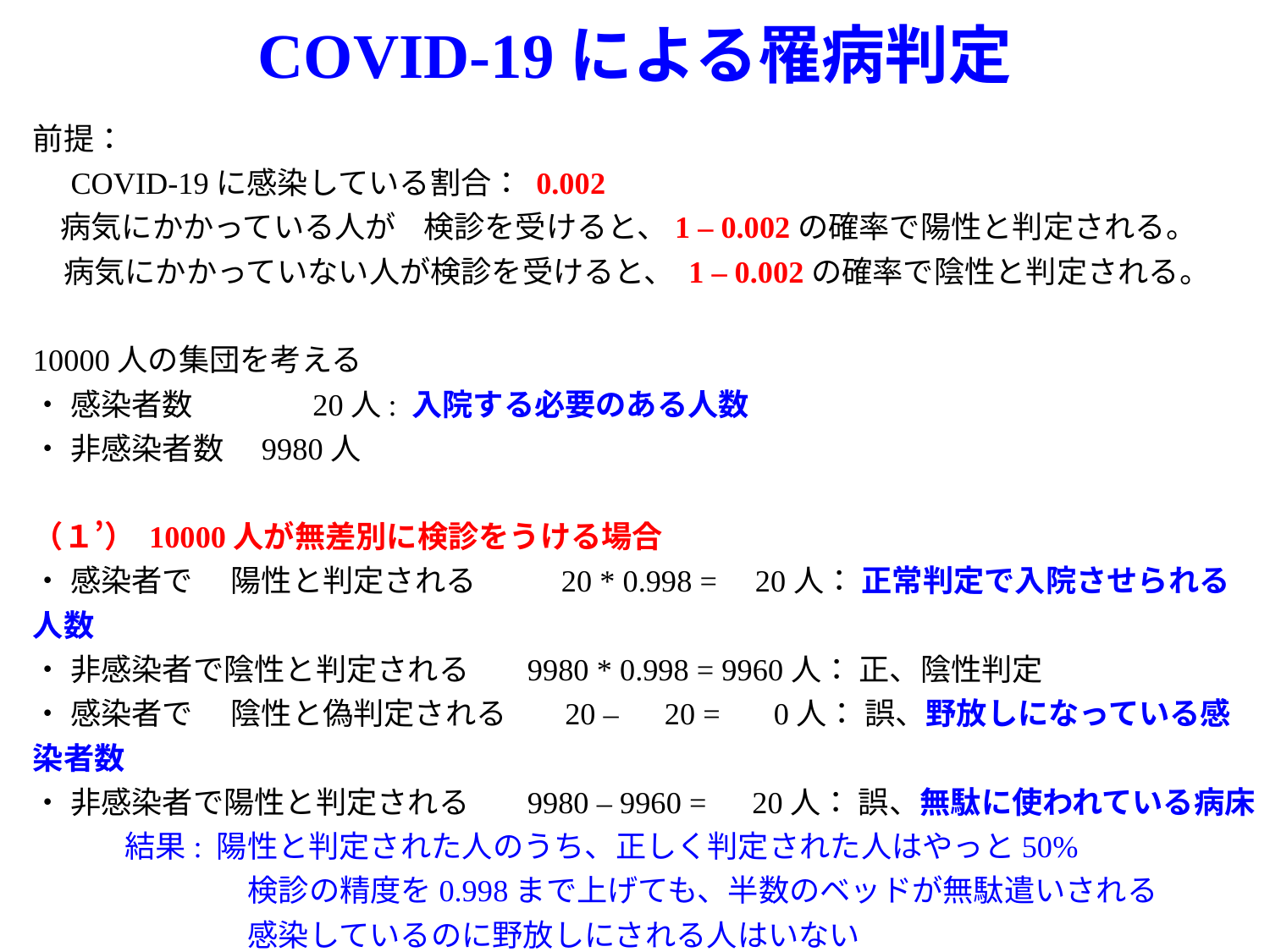

COVID-19による罹病判定
前提：
　COVID-19に感染している割合： 0.002
   病気にかかっている人が    検診を受けると、1 – 0.002の確率で陽性と判定される。
　病気にかかっていない人が検診を受けると、 1 – 0.002の確率で陰性と判定される。

10000人の集団を考える
・ 感染者数　　　   20人: 入院する必要のある人数
・ 非感染者数　9980人

（１’） 10000人が無差別に検診をうける場合
・ 感染者で　 陽性と判定される　       20 * 0.998 =     20人： 正常判定で入院させられる人数
・ 非感染者で陰性と判定される　   9980 * 0.998 = 9960人： 正、陰性判定
・ 感染者で　 陰性と偽判定される　   20 –      20 =       0人： 誤、野放しになっている感染者数
・ 非感染者で陽性と判定される　   9980 – 9960 =      20人： 誤、無駄に使われている病床
　　　結果: 陽性と判定された人のうち、正しく判定された人はやっと50%
　　　　　　　検診の精度を0.998まで上げても、半数のベッドが無駄遣いされる
　　　　　　　感染しているのに野放しにされる人はいない